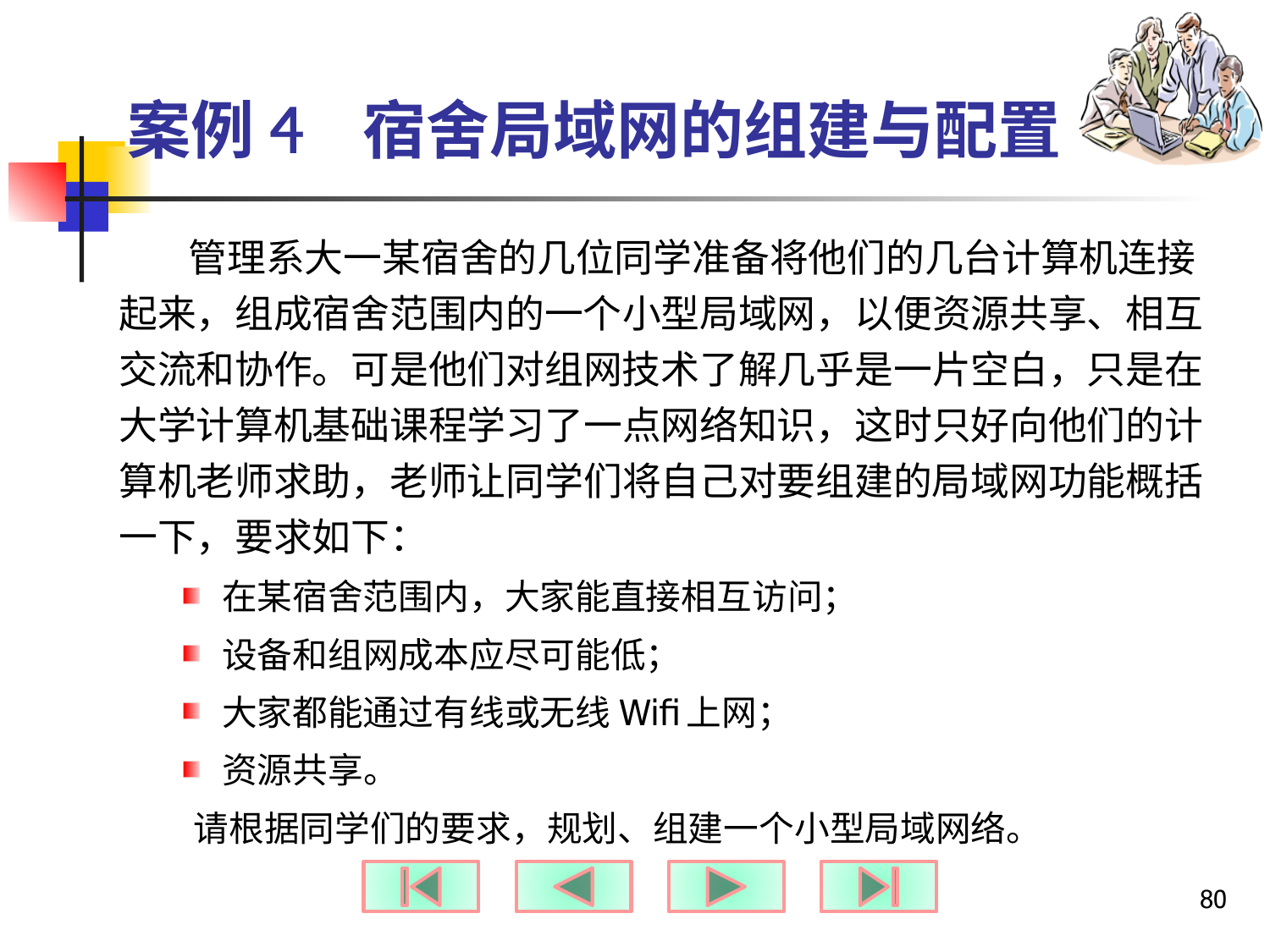

# 案例4  宿舍局域网的组建与配置
       管理系大一某宿舍的几位同学准备将他们的几台计算机连接起来，组成宿舍范围内的一个小型局域网，以便资源共享、相互交流和协作。可是他们对组网技术了解几乎是一片空白，只是在大学计算机基础课程学习了一点网络知识，这时只好向他们的计算机老师求助，老师让同学们将自己对要组建的局域网功能概括一下，要求如下：
在某宿舍范围内，大家能直接相互访问；
设备和组网成本应尽可能低；
大家都能通过有线或无线Wifi上网；
资源共享。
请根据同学们的要求，规划、组建一个小型局域网络。
80